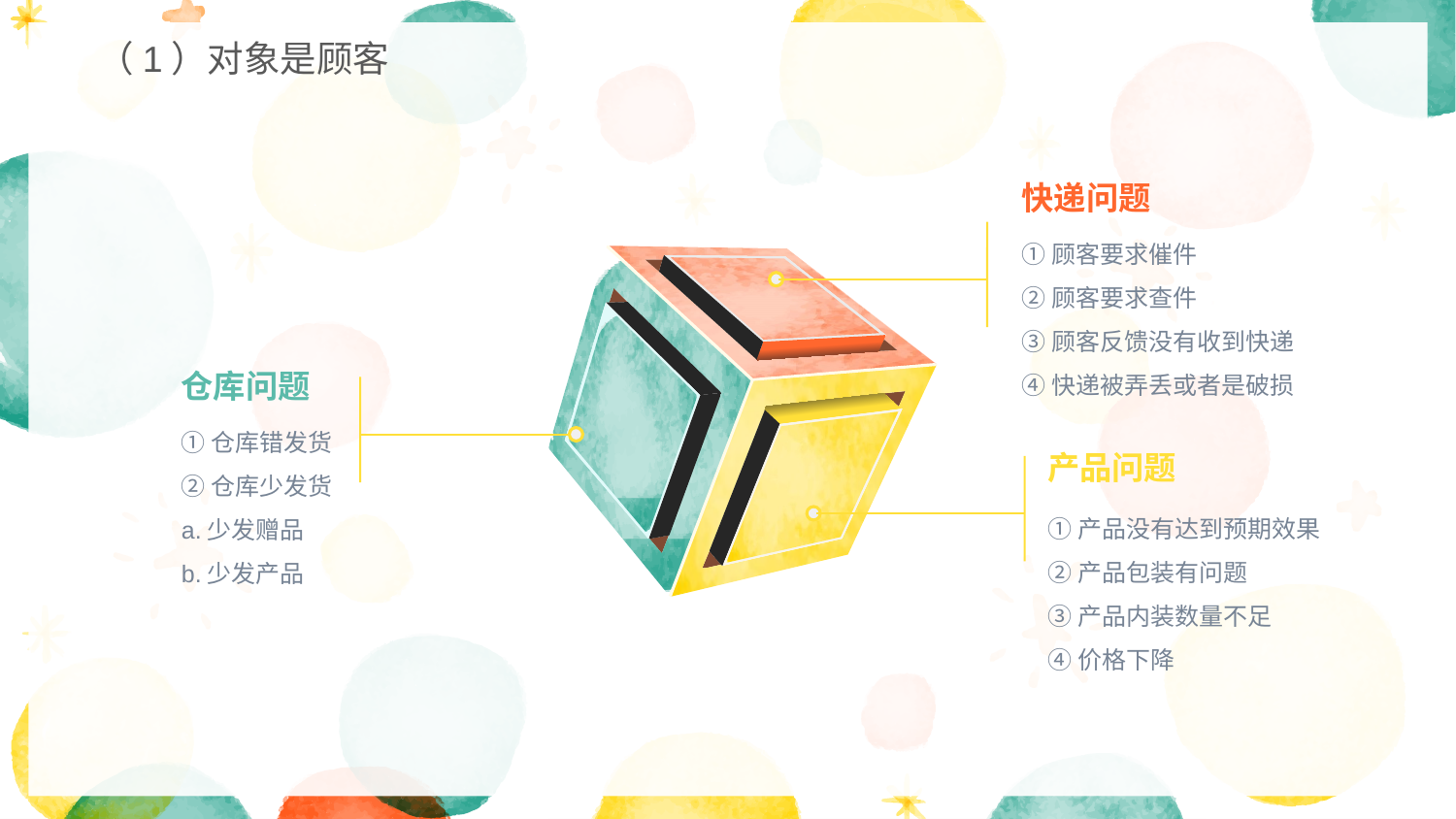

（1）对象是顾客
快递问题
①顾客要求催件
②顾客要求查件
③顾客反馈没有收到快递
④快递被弄丢或者是破损

仓库问题
①仓库错发货
②仓库少发货
a.少发赠品
b.少发产品

产品问题
①产品没有达到预期效果
②产品包装有问题
③产品内装数量不足
④价格下降